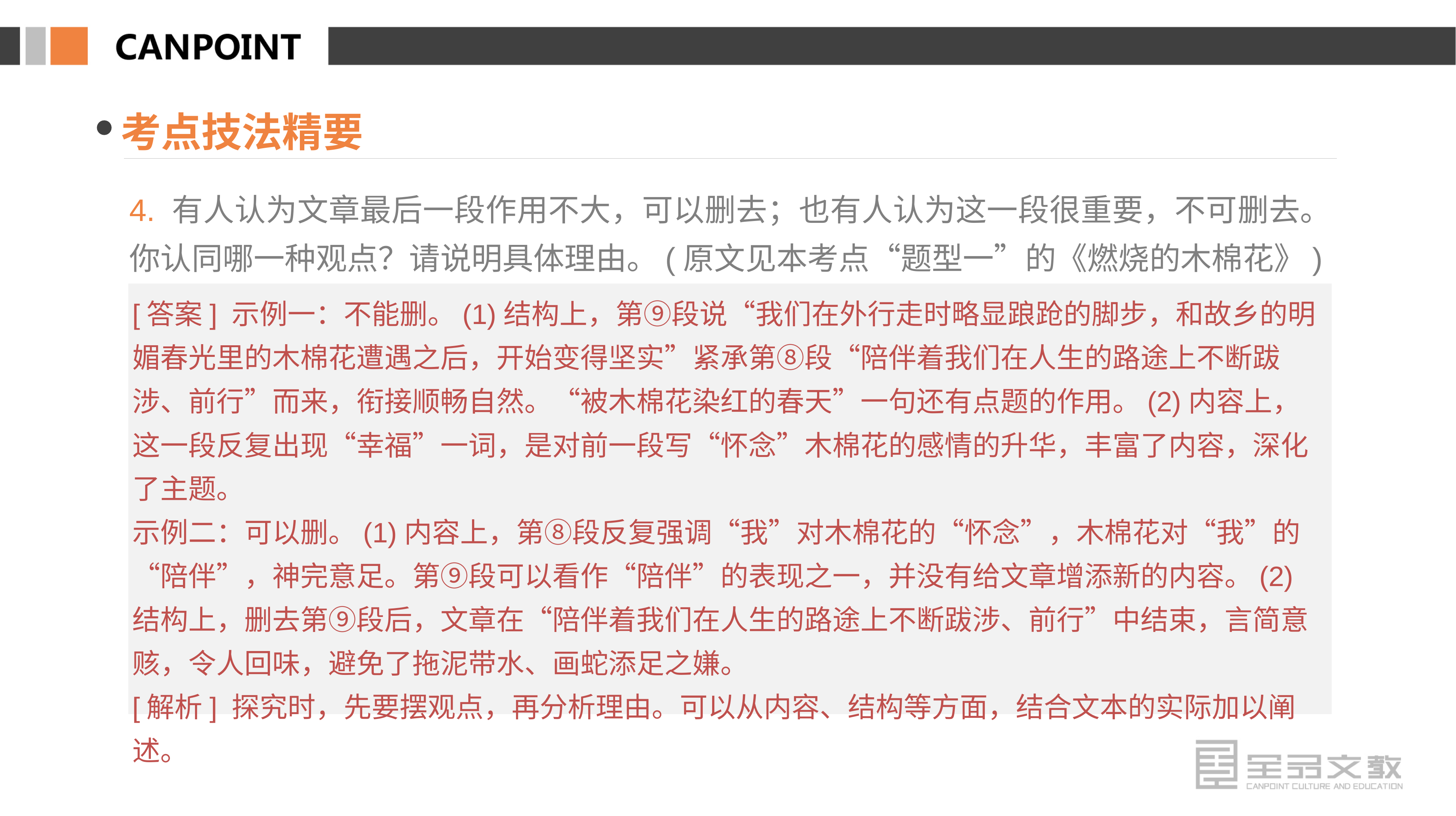

考点技法精要

4. 有人认为文章最后一段作用不大，可以删去；也有人认为这一段很重要，不可删去。你认同哪一种观点？请说明具体理由。(原文见本考点“题型一”的《燃烧的木棉花》)

[答案] 示例一：不能删。(1)结构上，第⑨段说“我们在外行走时略显踉跄的脚步，和故乡的明媚春光里的木棉花遭遇之后，开始变得坚实”紧承第⑧段“陪伴着我们在人生的路途上不断跋涉、前行”而来，衔接顺畅自然。“被木棉花染红的春天”一句还有点题的作用。(2)内容上，这一段反复出现“幸福”一词，是对前一段写“怀念”木棉花的感情的升华，丰富了内容，深化了主题。
示例二：可以删。(1)内容上，第⑧段反复强调“我”对木棉花的“怀念”，木棉花对“我”的“陪伴”，神完意足。第⑨段可以看作“陪伴”的表现之一，并没有给文章增添新的内容。(2)结构上，删去第⑨段后，文章在“陪伴着我们在人生的路途上不断跋涉、前行”中结束，言简意赅，令人回味，避免了拖泥带水、画蛇添足之嫌。
[解析] 探究时，先要摆观点，再分析理由。可以从内容、结构等方面，结合文本的实际加以阐述。